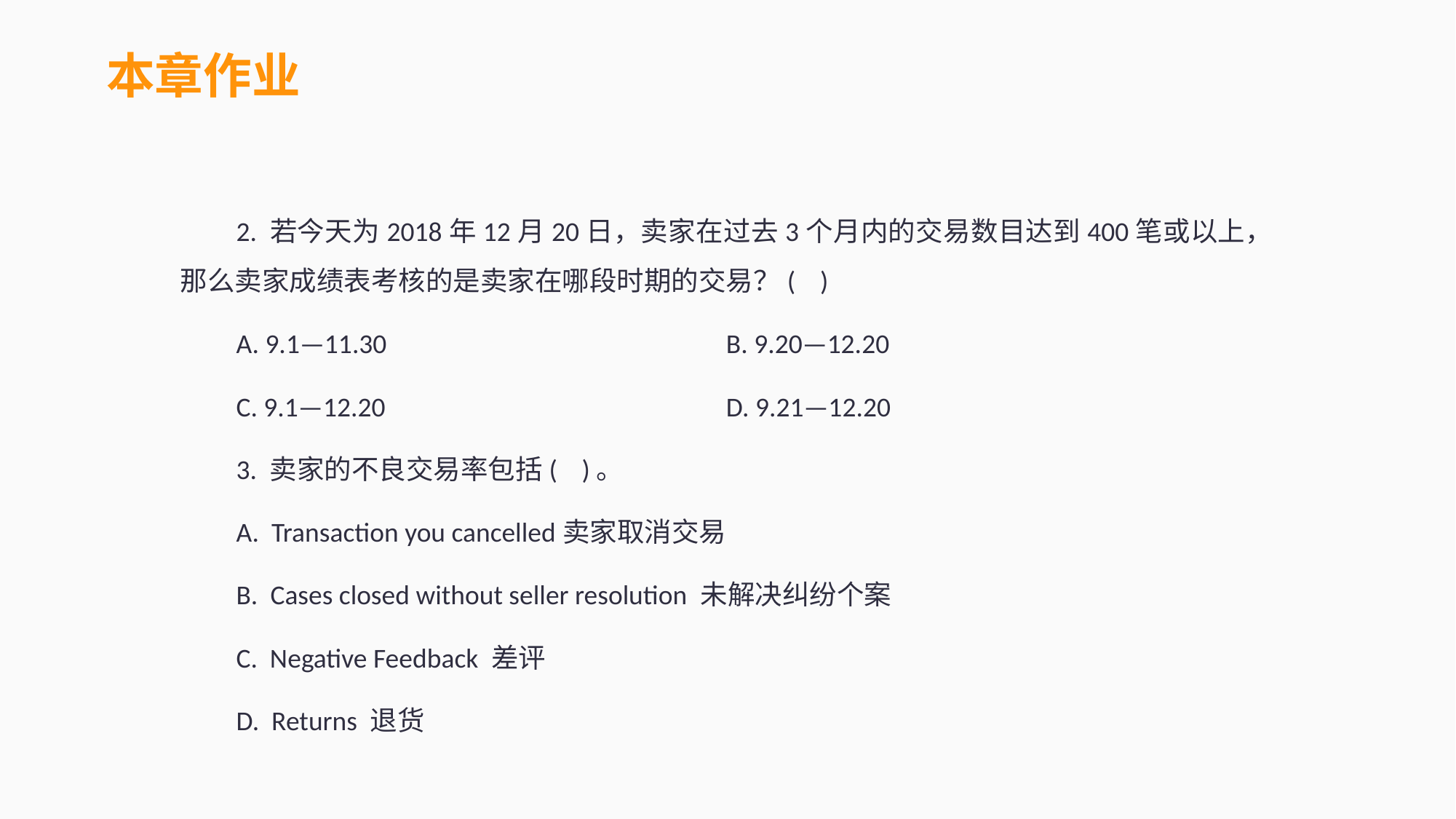

本章作业
2. 若今天为2018年12月20日，卖家在过去3个月内的交易数目达到400笔或以上，那么卖家成绩表考核的是卖家在哪段时期的交易？(    )
A. 9.1—11.30 				B. 9.20—12.20
C. 9.1—12.20  				D. 9.21—12.20
3. 卖家的不良交易率包括(    )。
A.  Transaction you cancelled卖家取消交易
B.  Cases closed without seller resolution 未解决纠纷个案
C.  Negative Feedback 差评
D.  Returns 退货